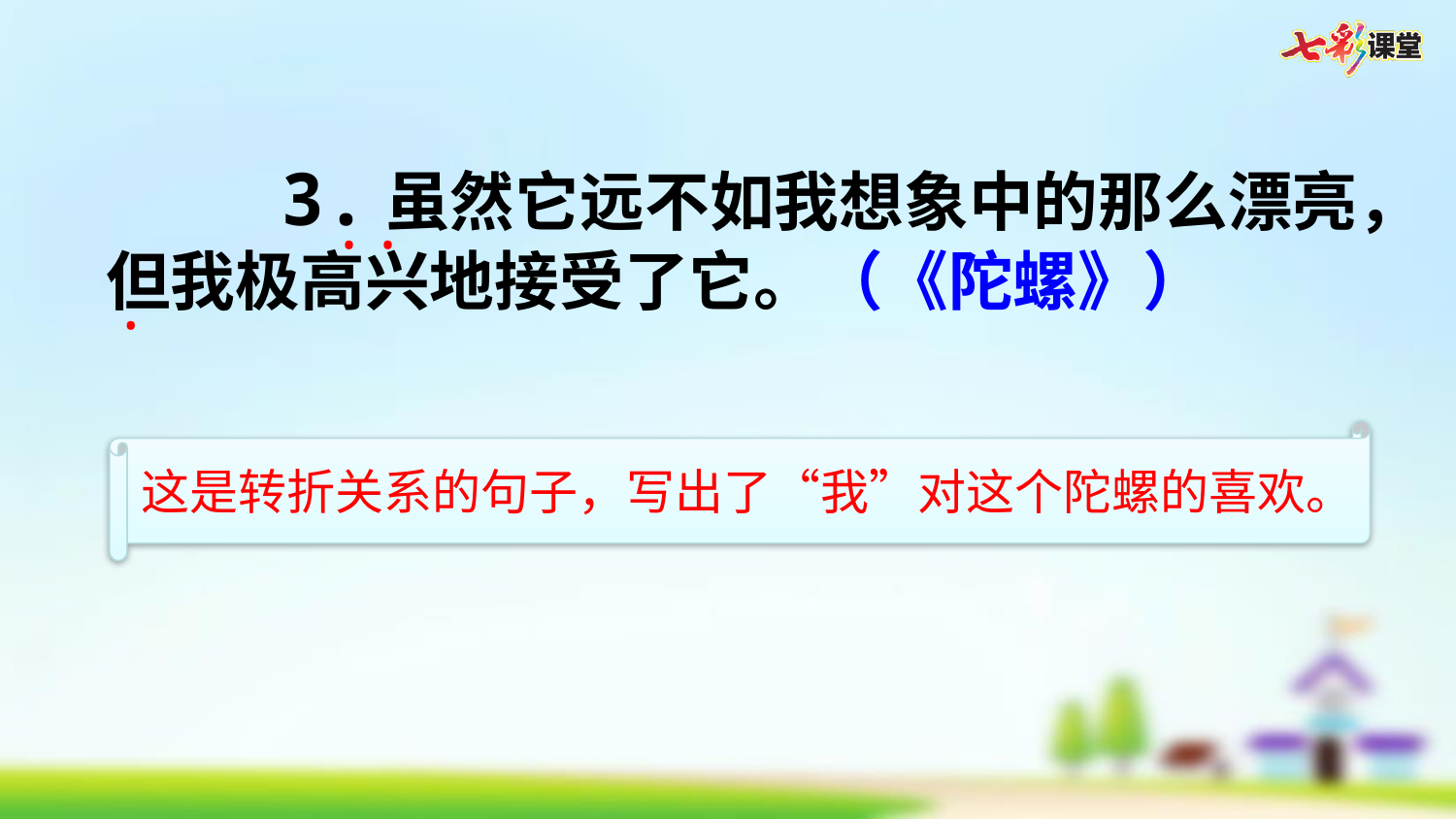

3.虽然它远不如我想象中的那么漂亮，但我极高兴地接受了它。（《陀螺》）
··
·
这是转折关系的句子，写出了“我”对这个陀螺的喜欢。